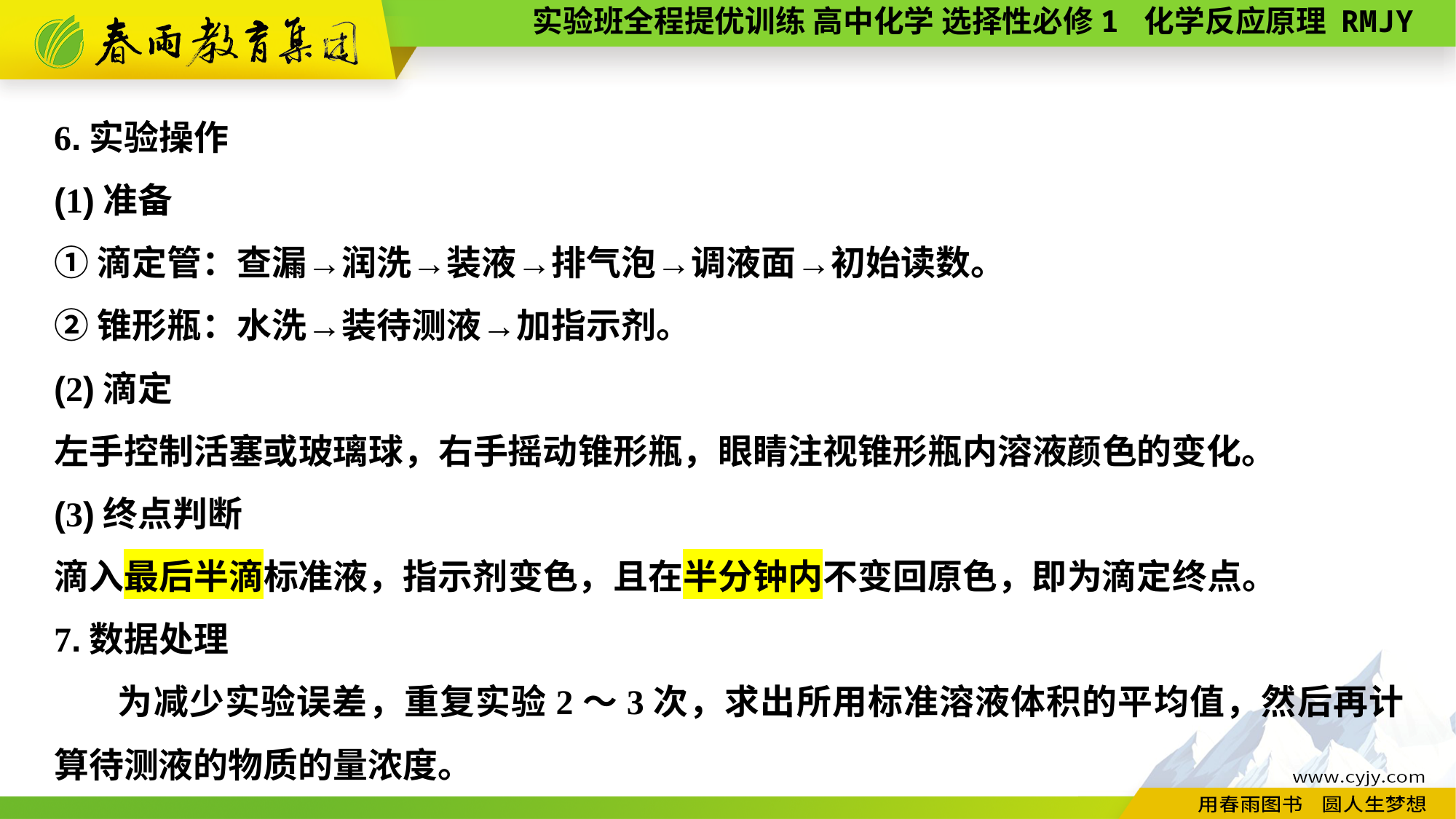

6.实验操作
(1)准备
①滴定管：查漏→润洗→装液→排气泡→调液面→初始读数。
②锥形瓶：水洗→装待测液→加指示剂。
(2)滴定
左手控制活塞或玻璃球，右手摇动锥形瓶，眼睛注视锥形瓶内溶液颜色的变化。
(3)终点判断
滴入最后半滴标准液，指示剂变色，且在半分钟内不变回原色，即为滴定终点。
7.数据处理
为减少实验误差，重复实验2～3次，求出所用标准溶液体积的平均值，然后再计算待测液的物质的量浓度。